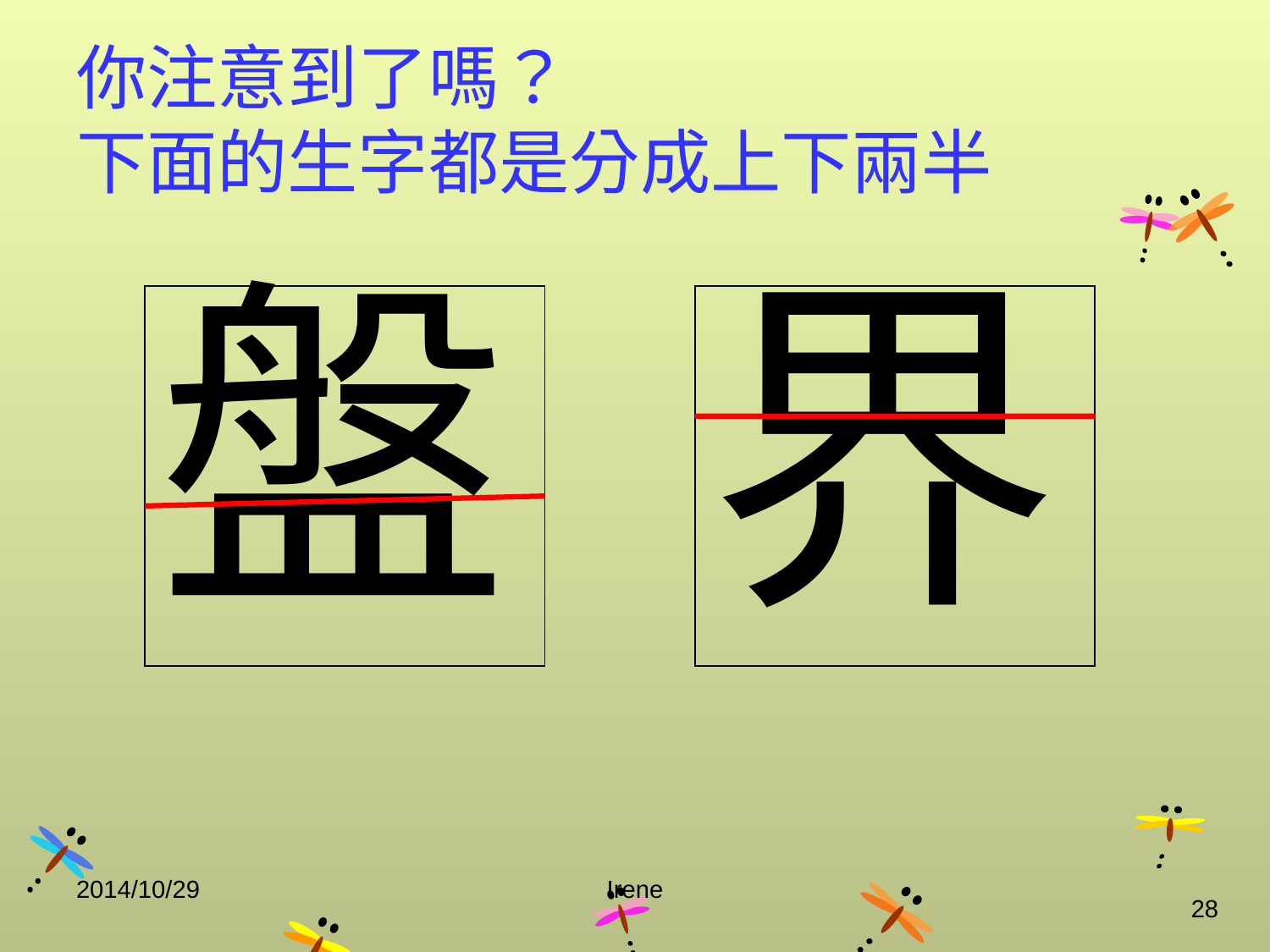

# 你注意到了嗎？ 下面的生字都是分成上下兩半
盤
界

2014/10/29
Irene